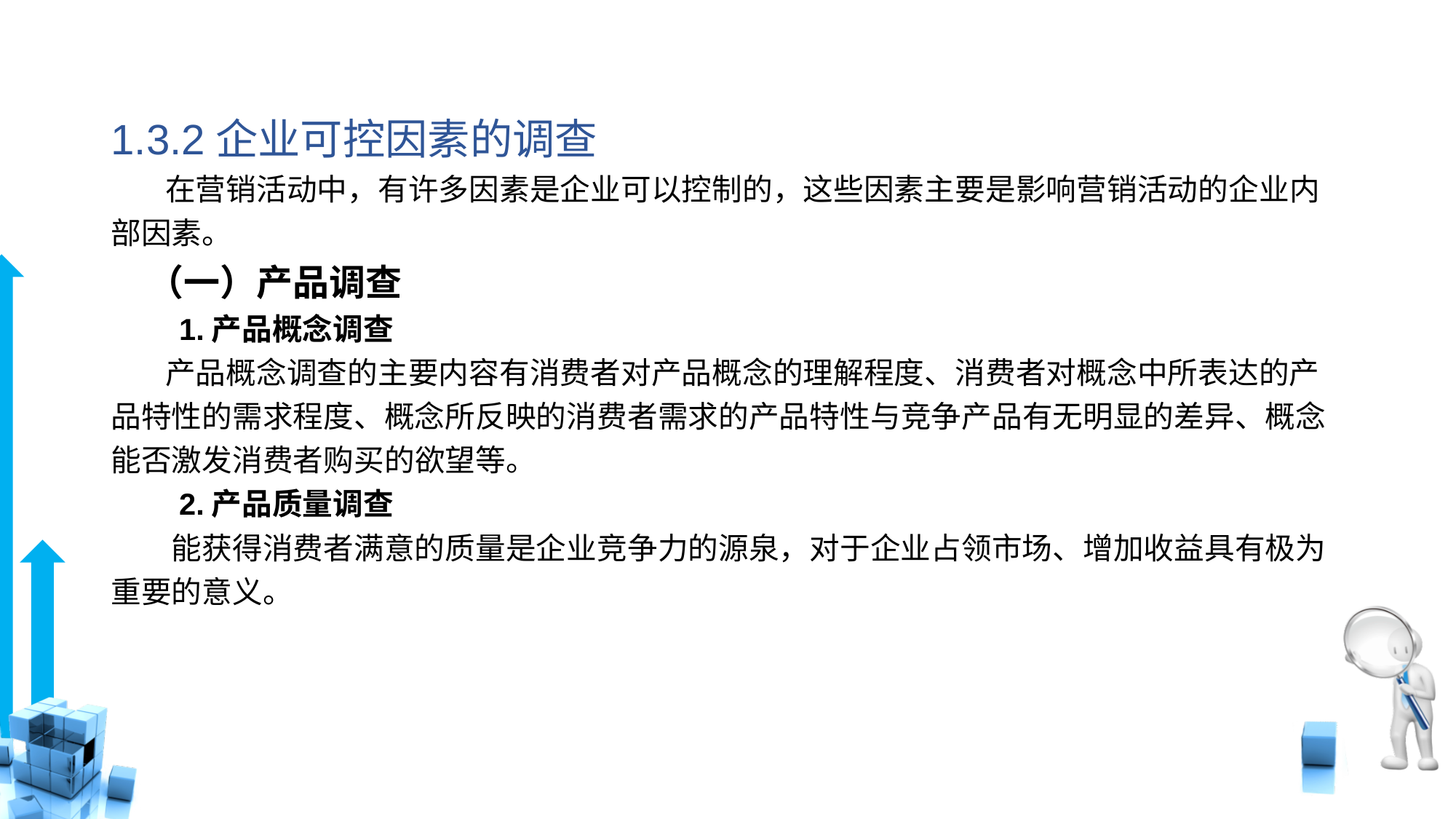

# 1.3.2企业可控因素的调查
       在营销活动中，有许多因素是企业可以控制的，这些因素主要是影响营销活动的企业内部因素。
　（一）产品调查
　　1.产品概念调查
       产品概念调查的主要内容有消费者对产品概念的理解程度、消费者对概念中所表达的产品特性的需求程度、概念所反映的消费者需求的产品特性与竞争产品有无明显的差异、概念能否激发消费者购买的欲望等。
　　2.产品质量调查
　　能获得消费者满意的质量是企业竞争力的源泉，对于企业占领市场、增加收益具有极为重要的意义。